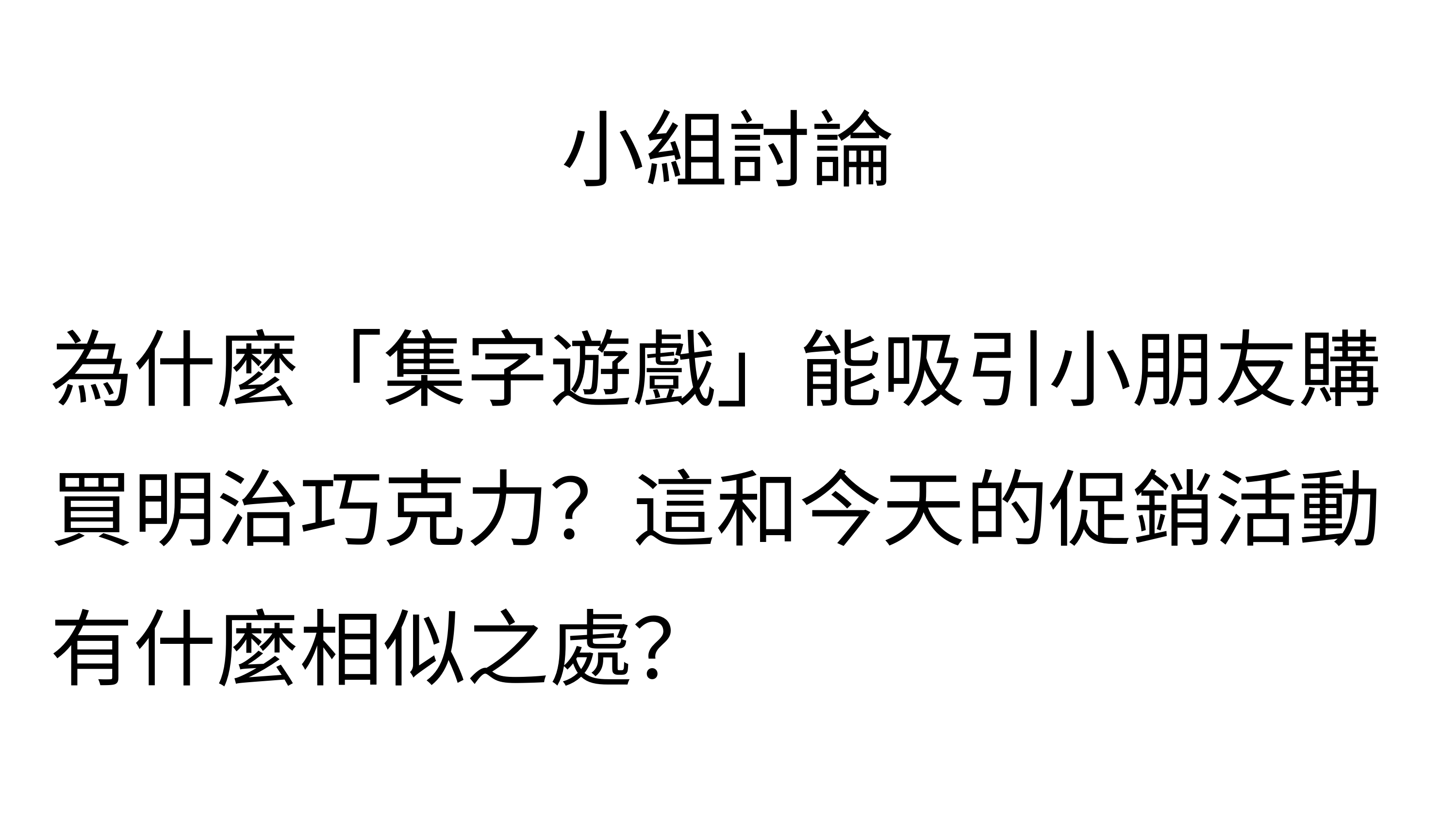

小組討論
為什麼「集字遊戲」能吸引小朋友購買明治巧克力？這和今天的促銷活動有什麼相似之處？